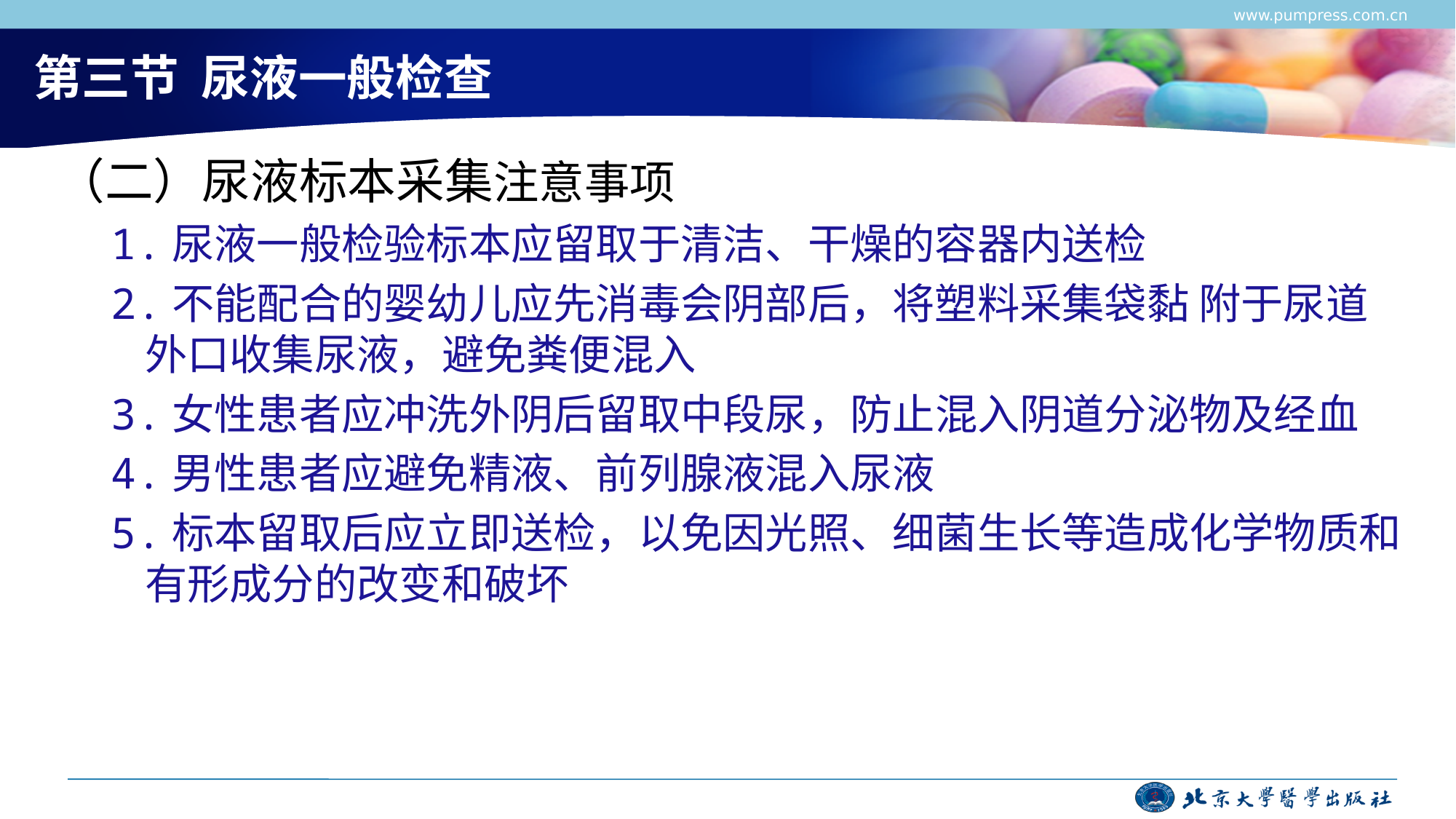

www.pumpress.com.cn
# 第三节  尿液一般检查
（二）尿液标本采集注意事项
1.尿液一般检验标本应留取于清洁、干燥的容器内送检
2.不能配合的婴幼儿应先消毒会阴部后，将塑料采集袋黏 附于尿道外口收集尿液，避免粪便混入
3.女性患者应冲洗外阴后留取中段尿，防止混入阴道分泌物及经血
4.男性患者应避免精液、前列腺液混入尿液
5.标本留取后应立即送检，以免因光照、细菌生长等造成化学物质和有形成分的改变和破坏